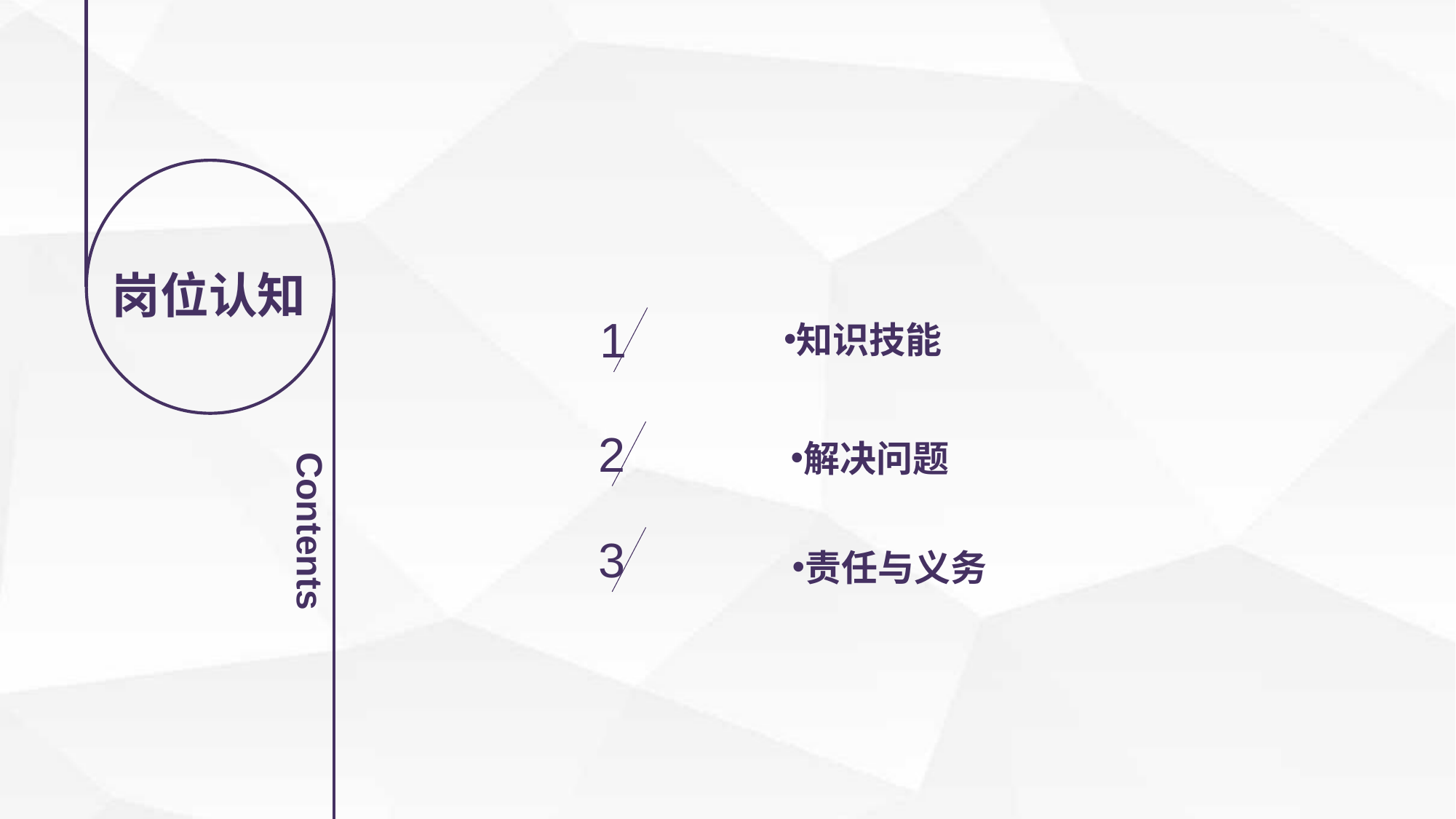

岗位认知
知识技能
1
2
解决问题
3
责任与义务
Contents
延迟符号